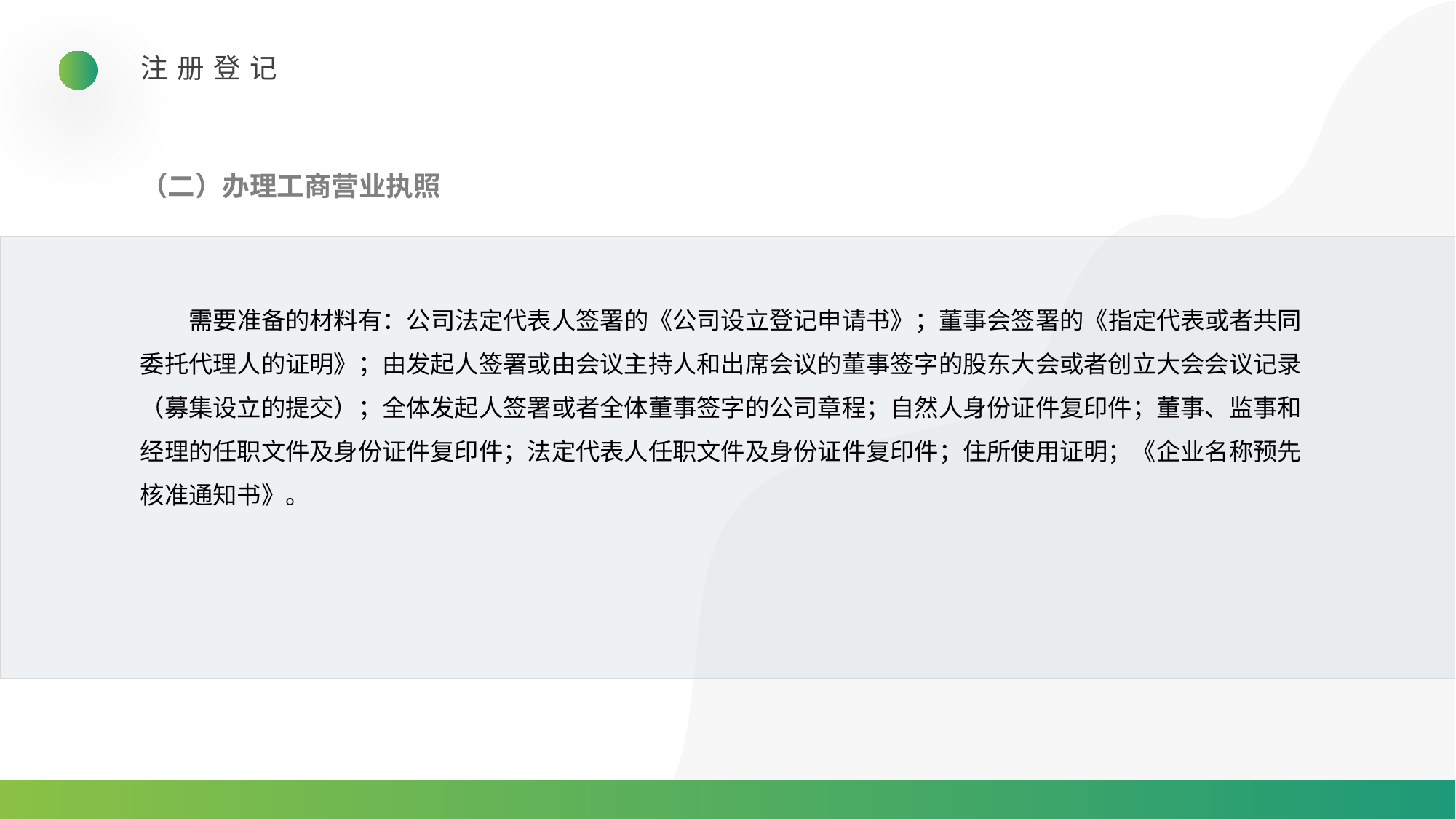

注册登记
（二）办理工商营业执照

需要准备的材料有：公司法定代表人签署的《公司设立登记申请书》；董事会签署的《指定代表或者共同委托代理人的证明》；由发起人签署或由会议主持人和出席会议的董事签字的股东大会或者创立大会会议记录（募集设立的提交）；全体发起人签署或者全体董事签字的公司章程；自然人身份证件复印件；董事、监事和经理的任职文件及身份证件复印件；法定代表人任职文件及身份证件复印件；住所使用证明；《企业名称预先核准通知书》。